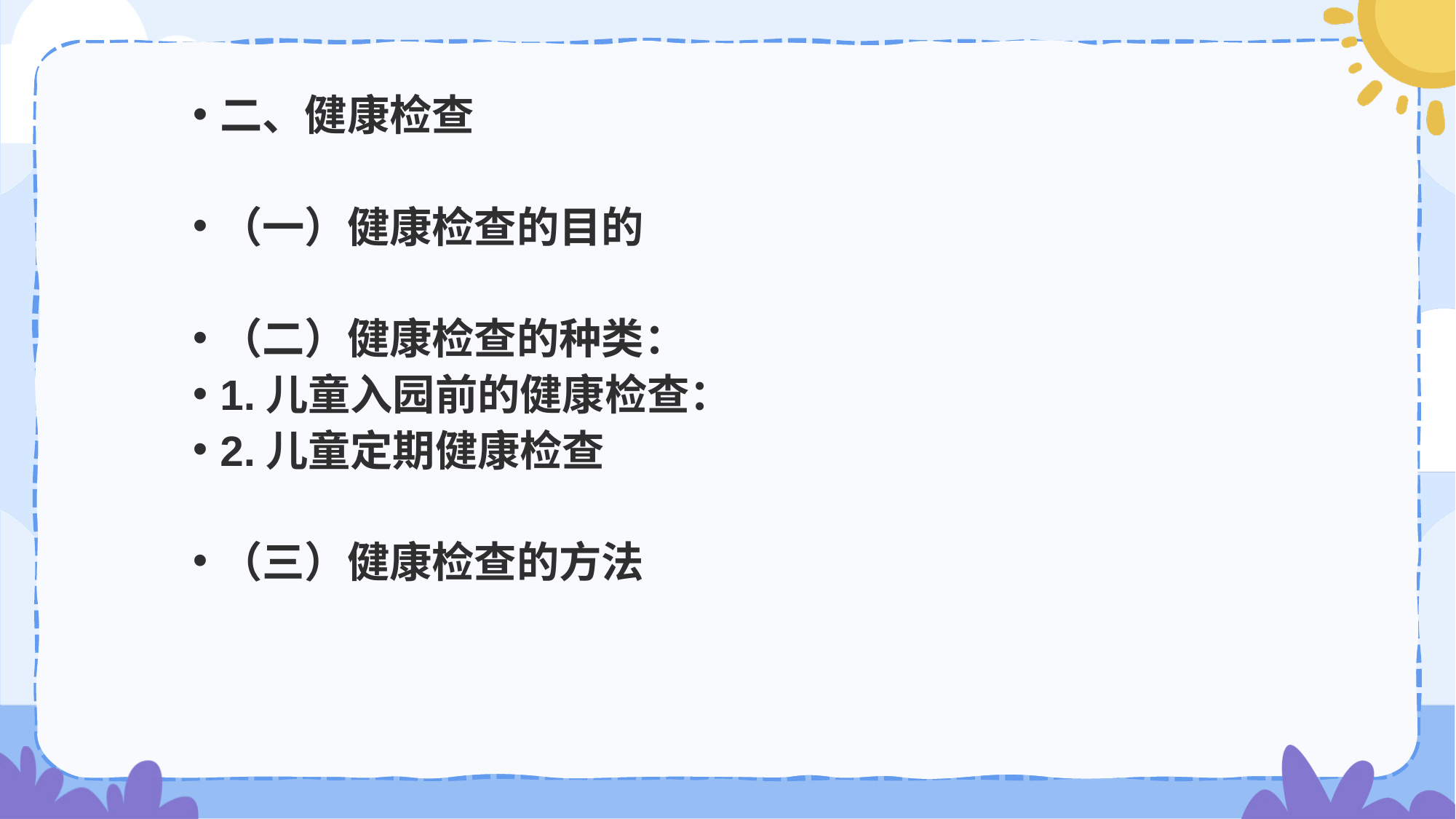

二、健康检查

（一）健康检查的目的

（二）健康检查的种类：
1.儿童入园前的健康检查：
2.儿童定期健康检查

（三）健康检查的方法